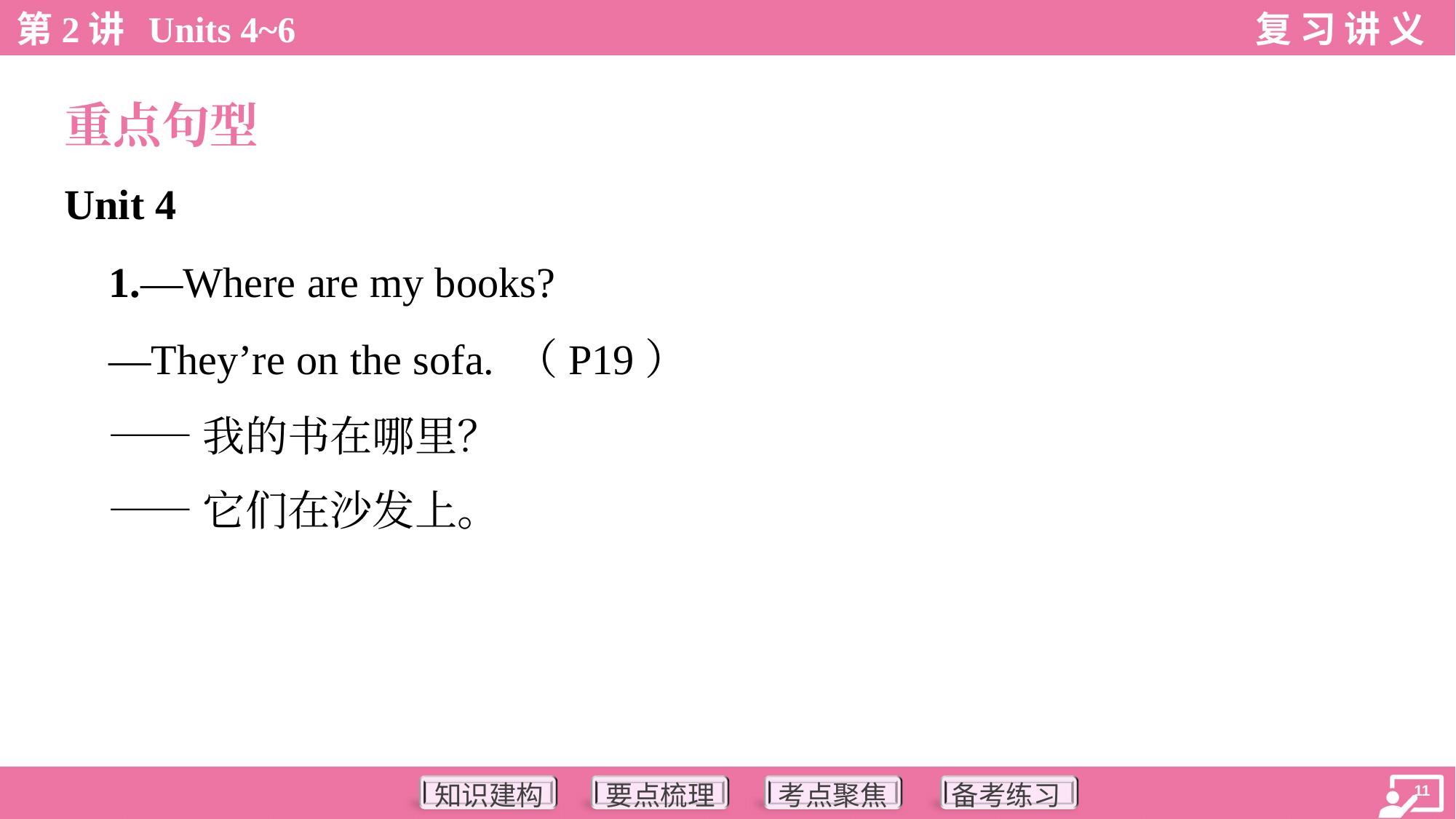

重点句型
Unit 4
    1.—Where are my books?
    —They’re on the sofa. （P19）
    ——我的书在哪里？
    ——它们在沙发上。